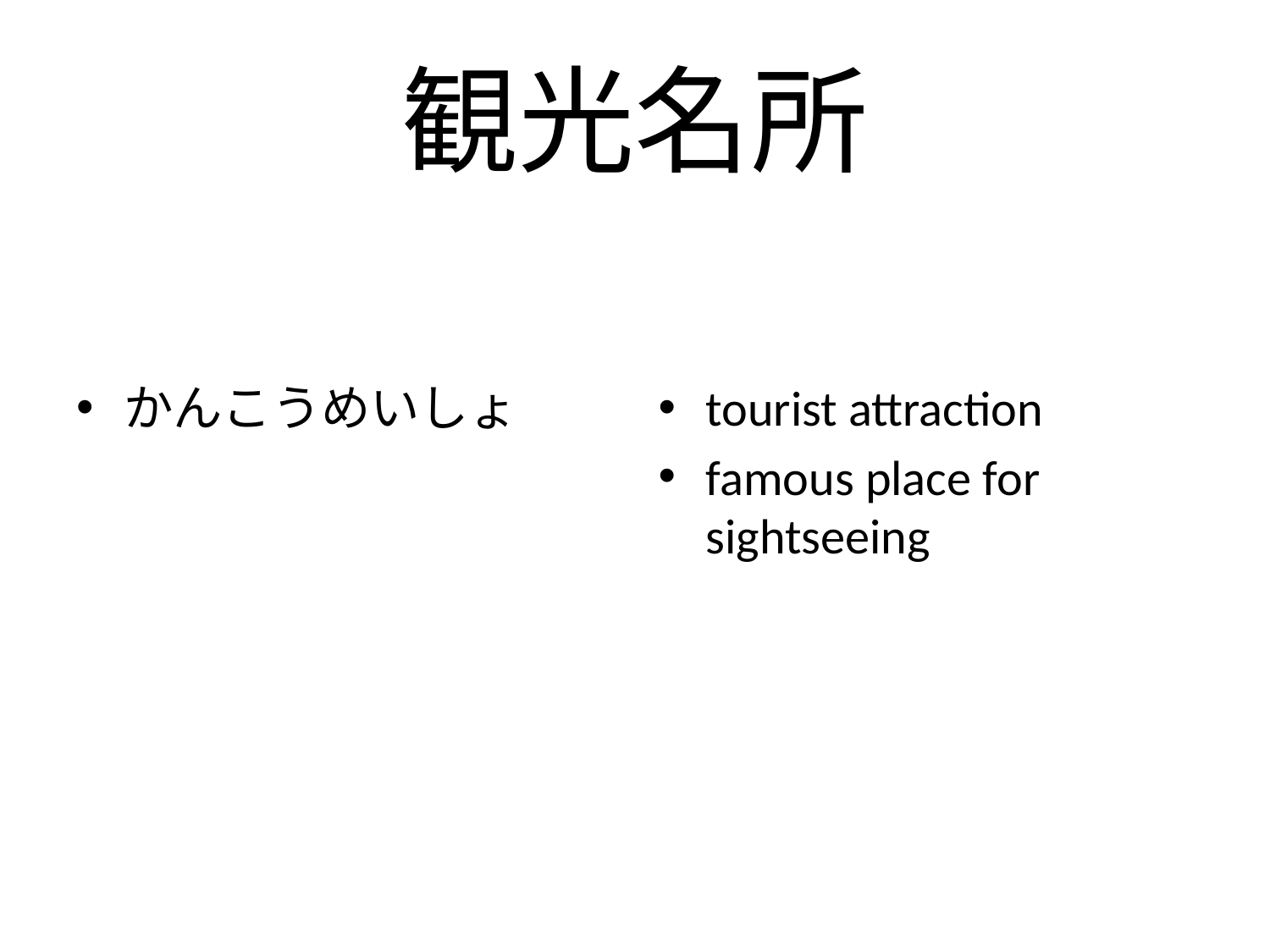

# 観光名所
かんこうめいしょ
tourist attraction
famous place for sightseeing